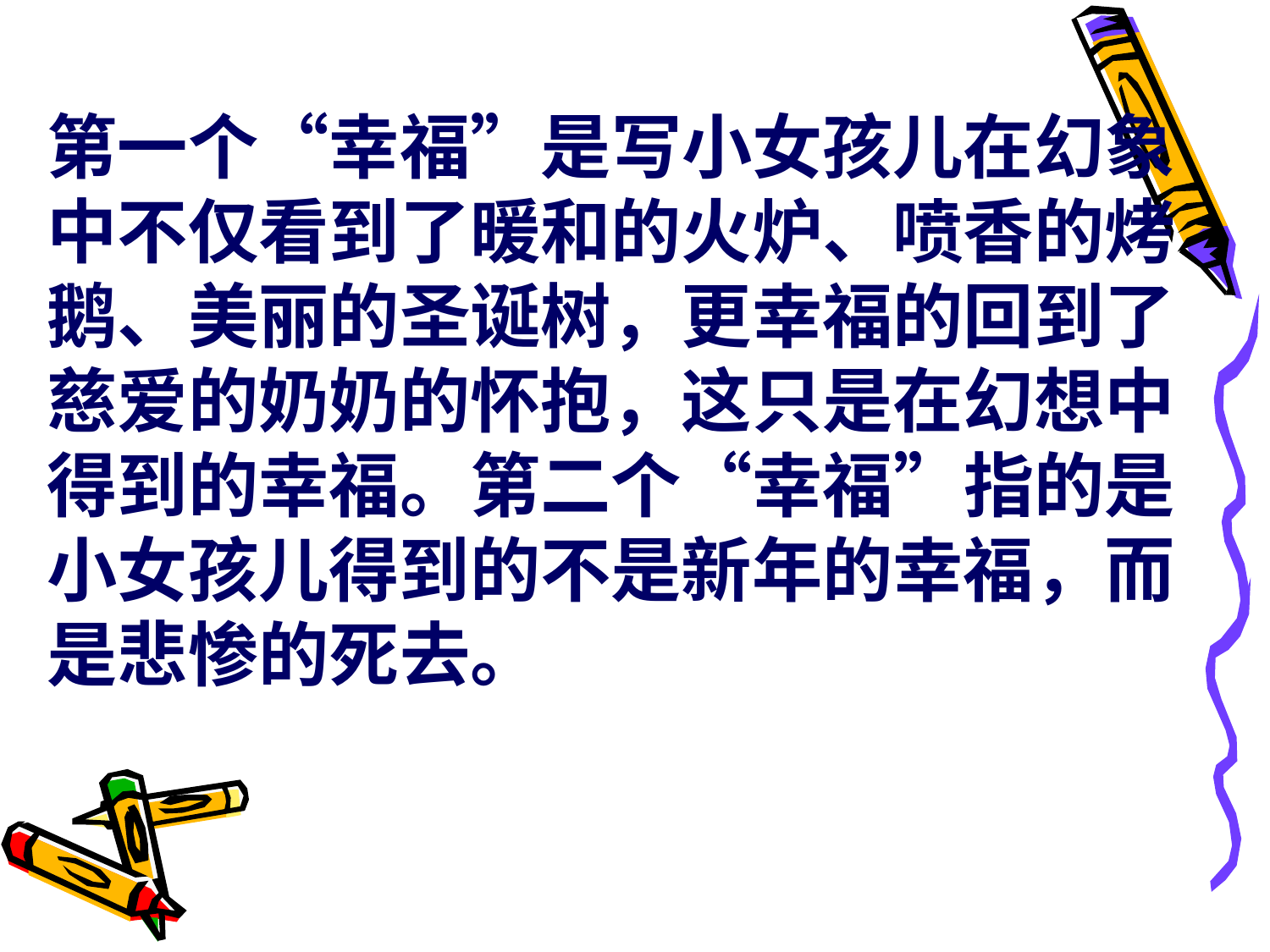

第一个“幸福”是写小女孩儿在幻象中不仅看到了暖和的火炉、喷香的烤鹅、美丽的圣诞树，更幸福的回到了慈爱的奶奶的怀抱，这只是在幻想中得到的幸福。第二个“幸福”指的是小女孩儿得到的不是新年的幸福，而是悲惨的死去。